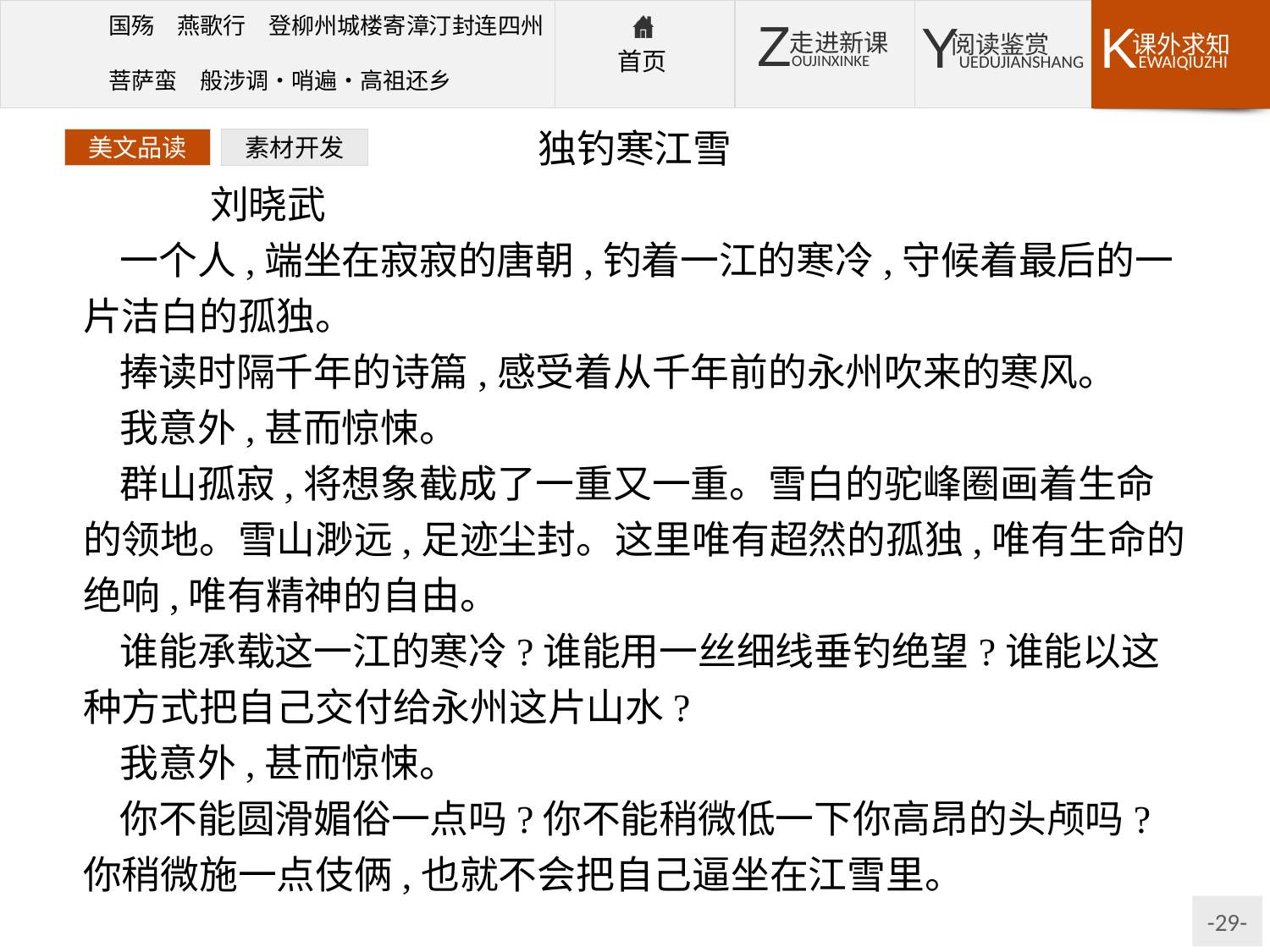

独钓寒江雪
	刘晓武
一个人,端坐在寂寂的唐朝,钓着一江的寒冷,守候着最后的一片洁白的孤独。
捧读时隔千年的诗篇,感受着从千年前的永州吹来的寒风。
我意外,甚而惊悚。
群山孤寂,将想象截成了一重又一重。雪白的驼峰圈画着生命的领地。雪山渺远,足迹尘封。这里唯有超然的孤独,唯有生命的绝响,唯有精神的自由。
谁能承载这一江的寒冷?谁能用一丝细线垂钓绝望?谁能以这种方式把自己交付给永州这片山水?
我意外,甚而惊悚。
你不能圆滑媚俗一点吗?你不能稍微低一下你高昂的头颅吗?你稍微施一点伎俩,也就不会把自己逼坐在江雪里。
美文品读
素材开发